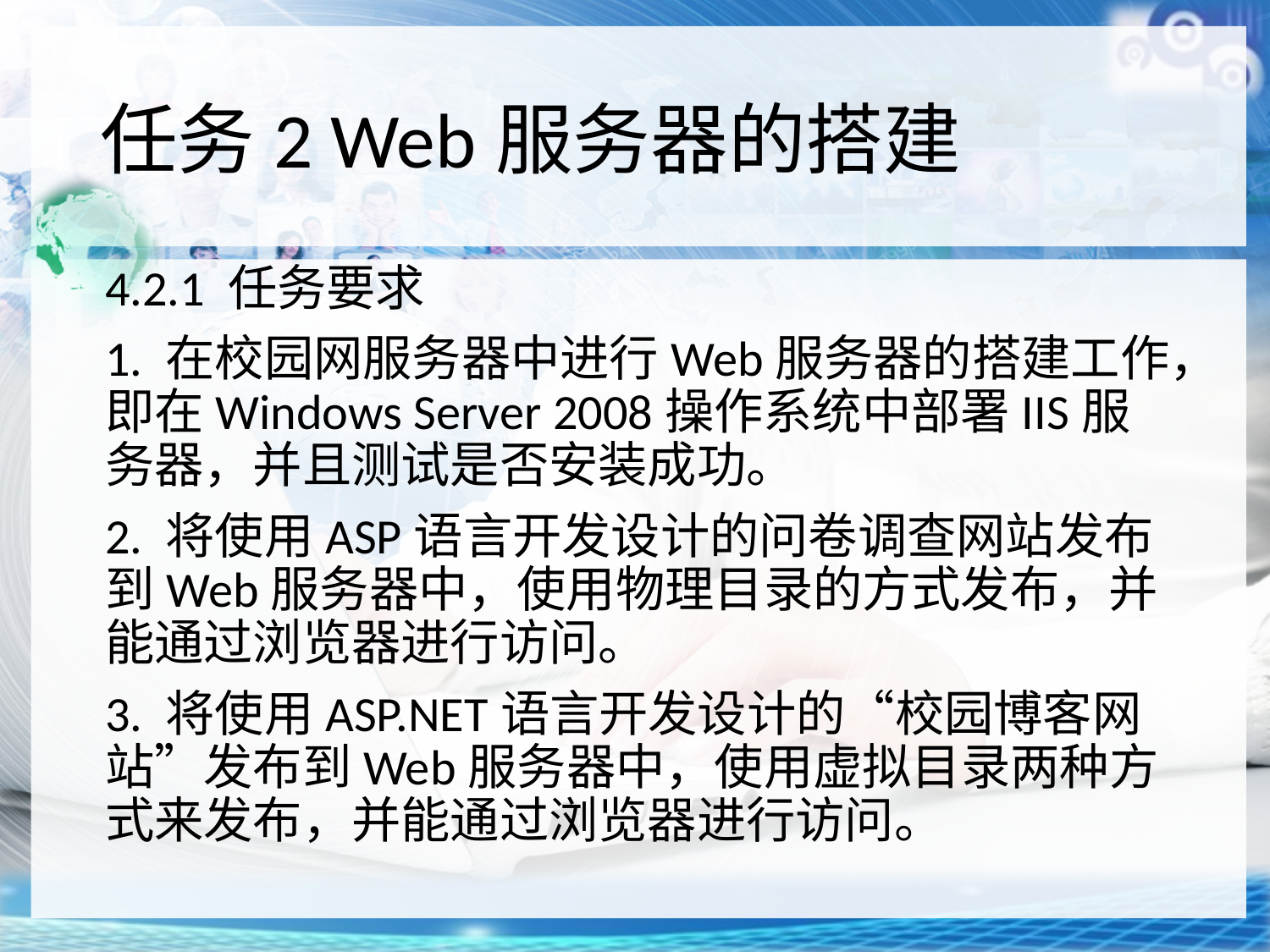

# 任务2 Web服务器的搭建
4.2.1 任务要求
1. 在校园网服务器中进行Web服务器的搭建工作，即在Windows Server 2008操作系统中部署IIS服务器，并且测试是否安装成功。
2. 将使用ASP语言开发设计的问卷调查网站发布到Web服务器中，使用物理目录的方式发布，并能通过浏览器进行访问。
3. 将使用ASP.NET语言开发设计的“校园博客网站”发布到Web服务器中，使用虚拟目录两种方式来发布，并能通过浏览器进行访问。